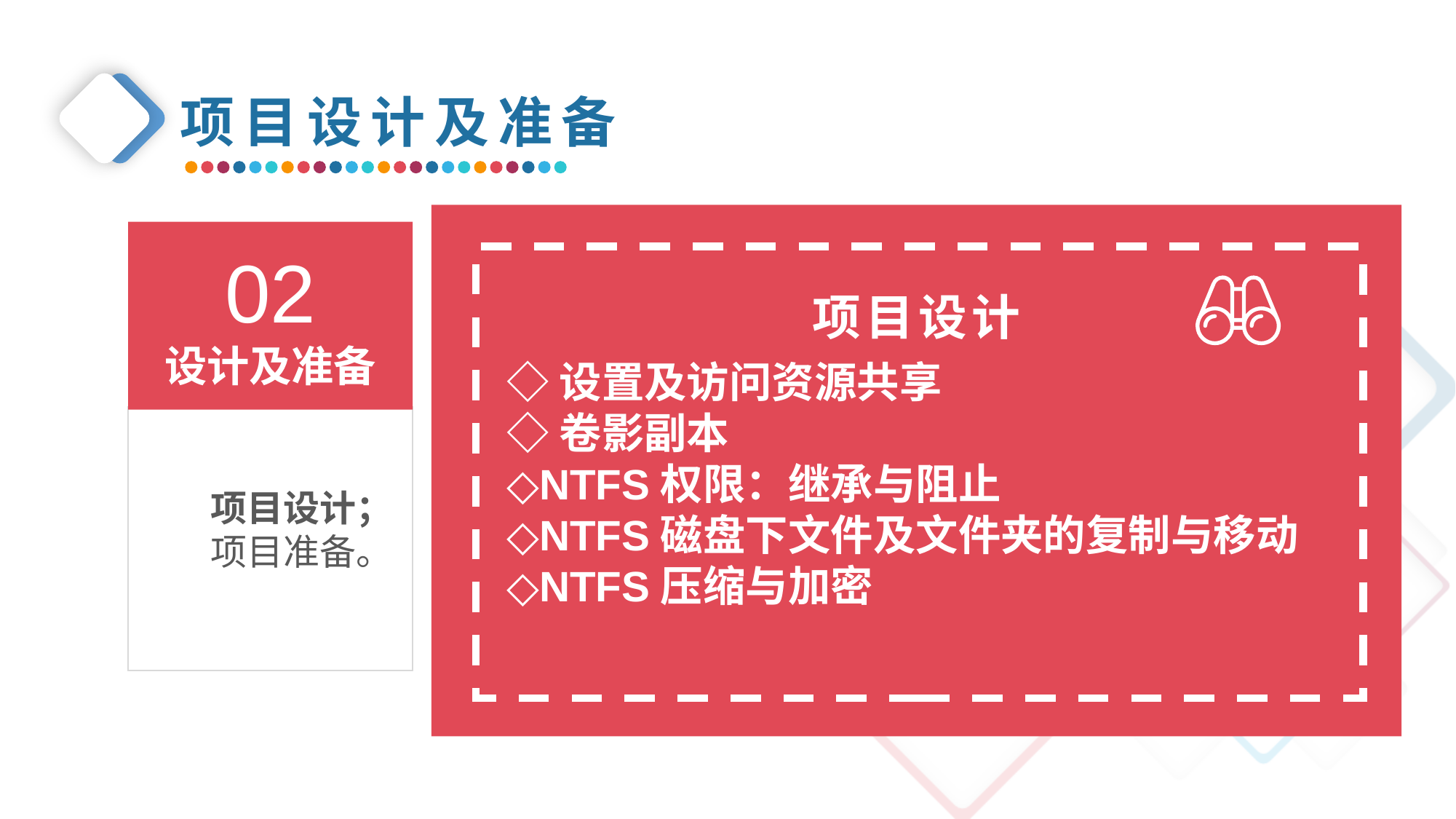

项目设计及准备

02
设计及准备

项目设计

◇设置及访问资源共享
◇卷影副本
◇NTFS权限：继承与阻止
◇NTFS磁盘下文件及文件夹的复制与移动
◇NTFS压缩与加密

项目设计；
项目准备。